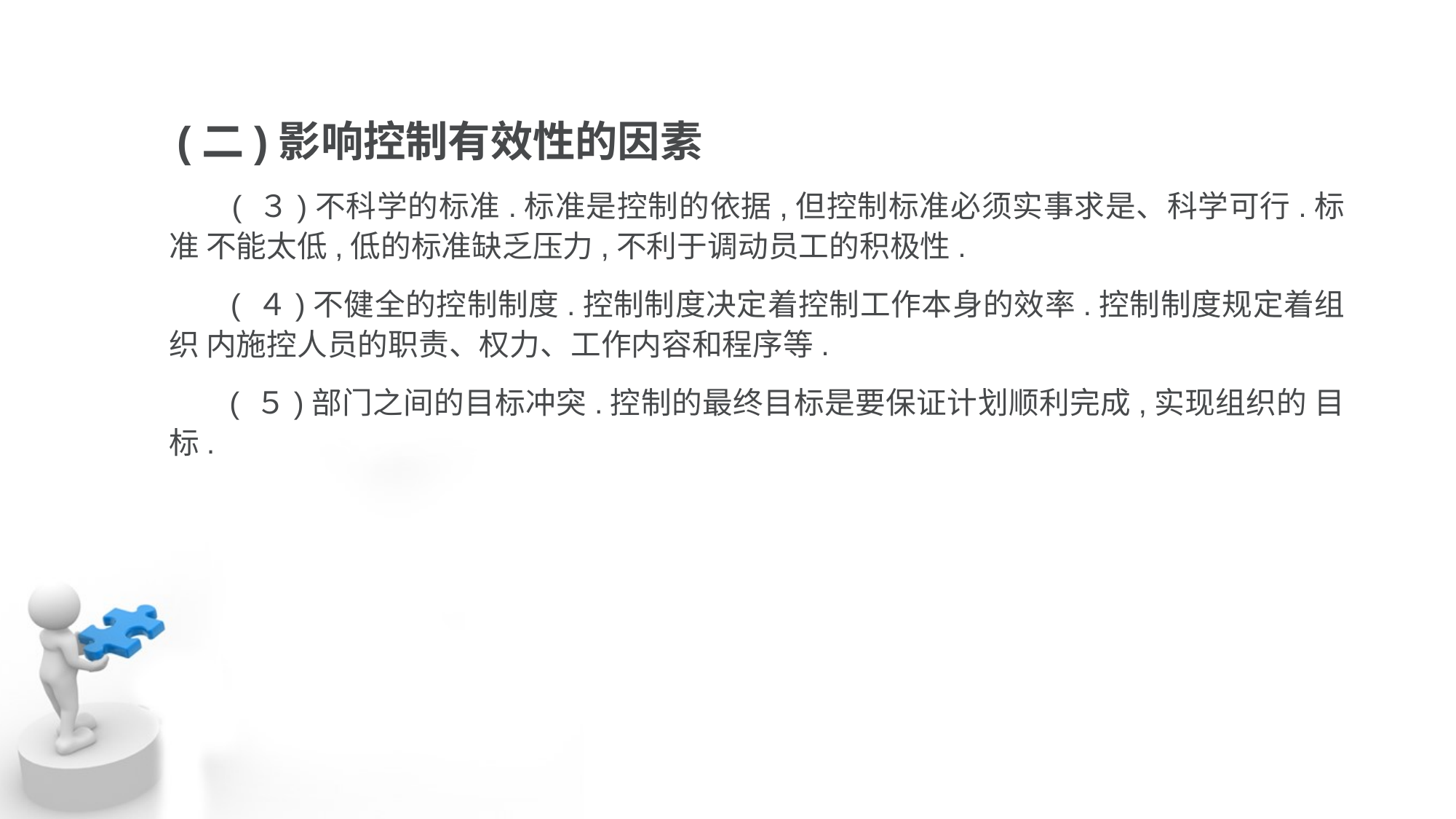

(二)影响控制有效性的因素
       ( ３)不科学的标准.标准是控制的依据,但控制标准必须实事求是、科学可行.标准 不能太低,低的标准缺乏压力,不利于调动员工的积极性.
       ( ４)不健全的控制制度.控制制度决定着控制工作本身的效率.控制制度规定着组织 内施控人员的职责、权力、工作内容和程序等.
       ( ５)部门之间的目标冲突.控制的最终目标是要保证计划顺利完成,实现组织的 目标.